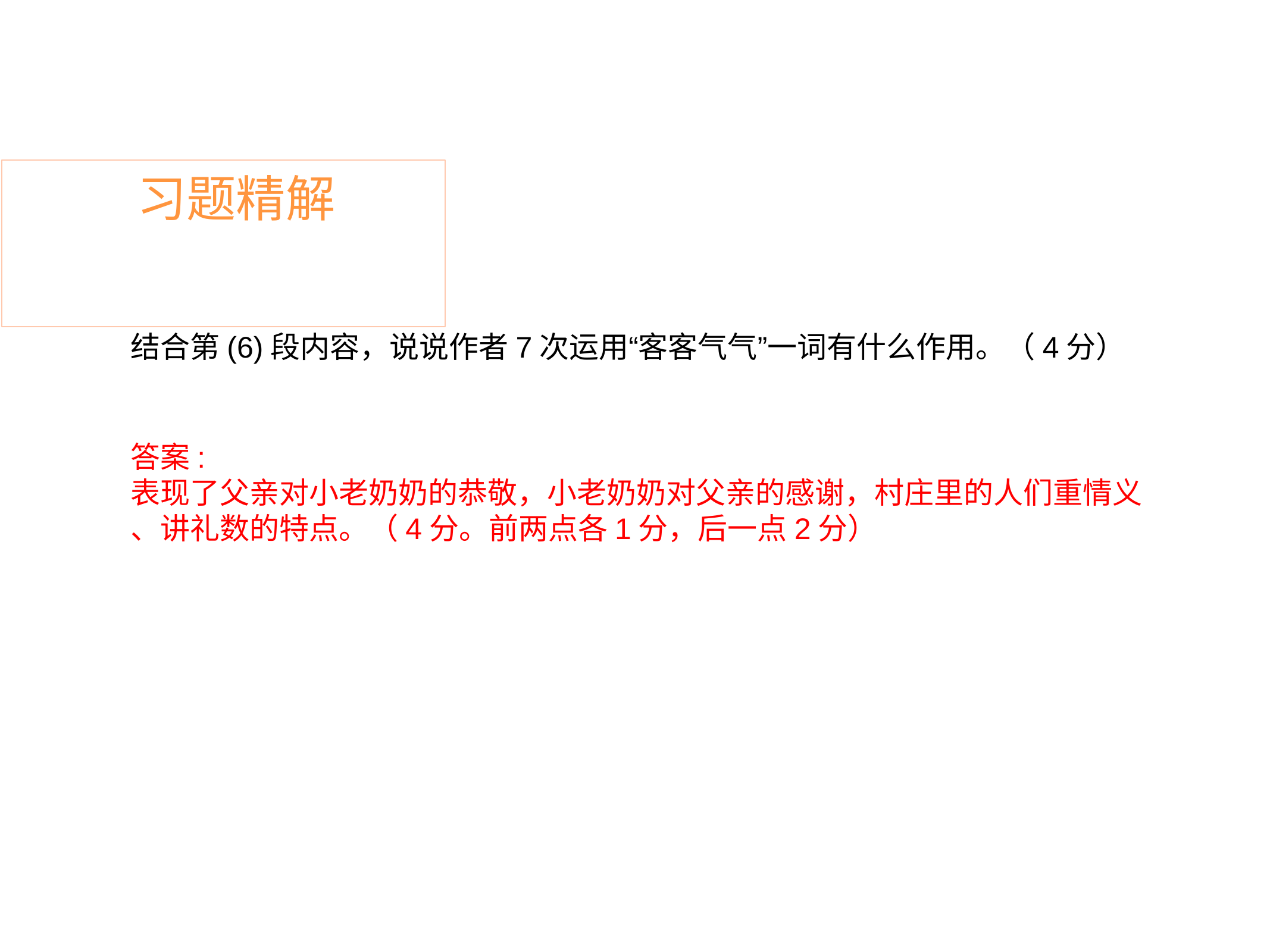

# 习题精解
结合第(6)段内容，说说作者7次运用“客客气气”一词有什么作用。（4分）

答案:
表现了父亲对小老奶奶的恭敬，小老奶奶对父亲的感谢，村庄里的人们重情义
、讲礼数的特点。（4分。前两点各1分，后一点2分）